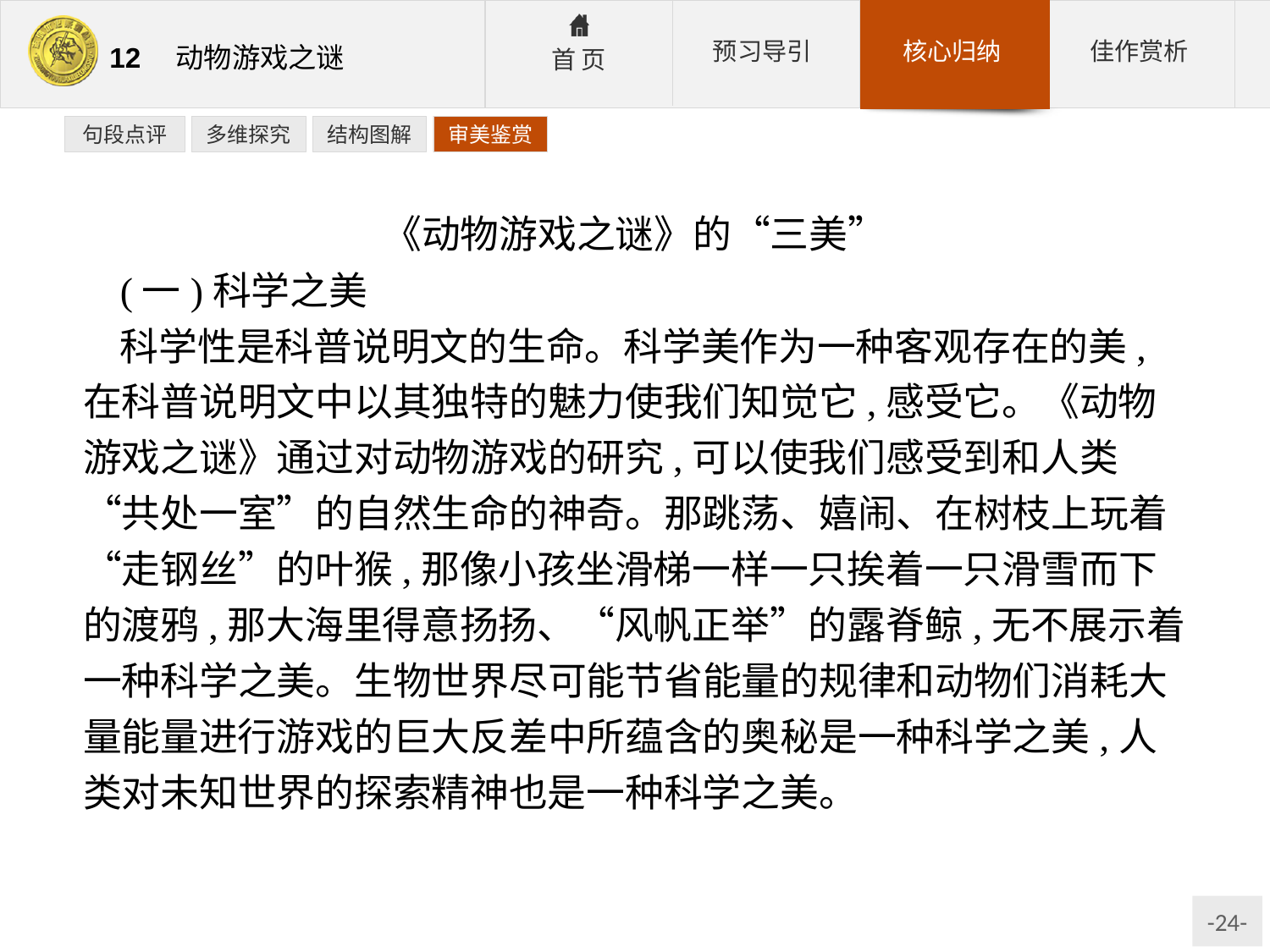

句段点评
多维探究
结构图解
审美鉴赏
《动物游戏之谜》的“三美”
(一)科学之美
科学性是科普说明文的生命。科学美作为一种客观存在的美,在科普说明文中以其独特的魅力使我们知觉它,感受它。《动物游戏之谜》通过对动物游戏的研究,可以使我们感受到和人类“共处一室”的自然生命的神奇。那跳荡、嬉闹、在树枝上玩着“走钢丝”的叶猴,那像小孩坐滑梯一样一只挨着一只滑雪而下的渡鸦,那大海里得意扬扬、“风帆正举”的露脊鲸,无不展示着一种科学之美。生物世界尽可能节省能量的规律和动物们消耗大量能量进行游戏的巨大反差中所蕴含的奥秘是一种科学之美,人类对未知世界的探索精神也是一种科学之美。